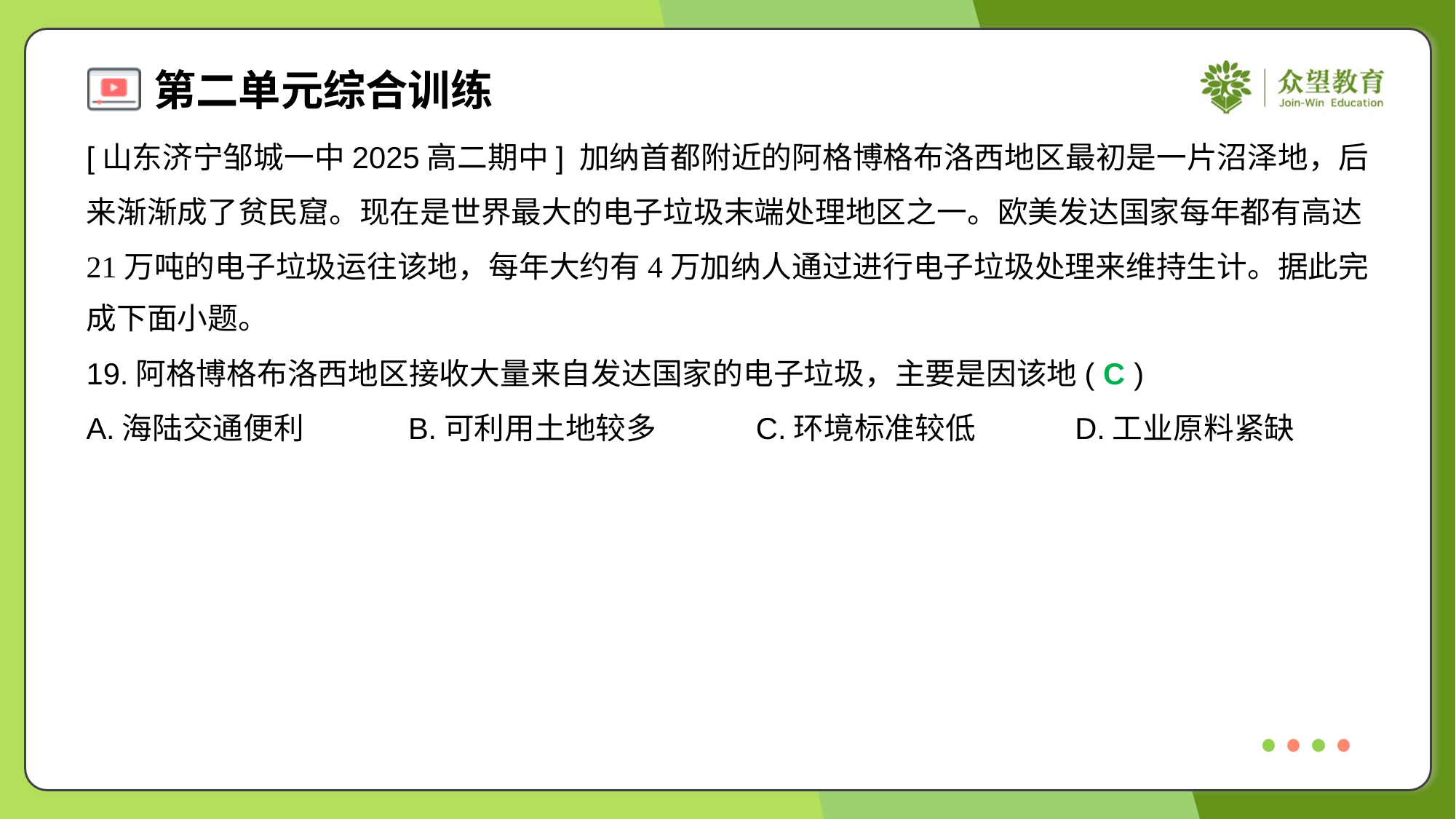

[山东济宁邹城一中2025高二期中] 加纳首都附近的阿格博格布洛西地区最初是一片沼泽地，后
来渐渐成了贫民窟。现在是世界最大的电子垃圾末端处理地区之一。欧美发达国家每年都有高达
21万吨的电子垃圾运往该地，每年大约有4万加纳人通过进行电子垃圾处理来维持生计。据此完
成下面小题。
19.阿格博格布洛西地区接收大量来自发达国家的电子垃圾，主要是因该地(     )
C
A.海陆交通便利	B.可利用土地较多	C.环境标准较低	D.工业原料紧缺